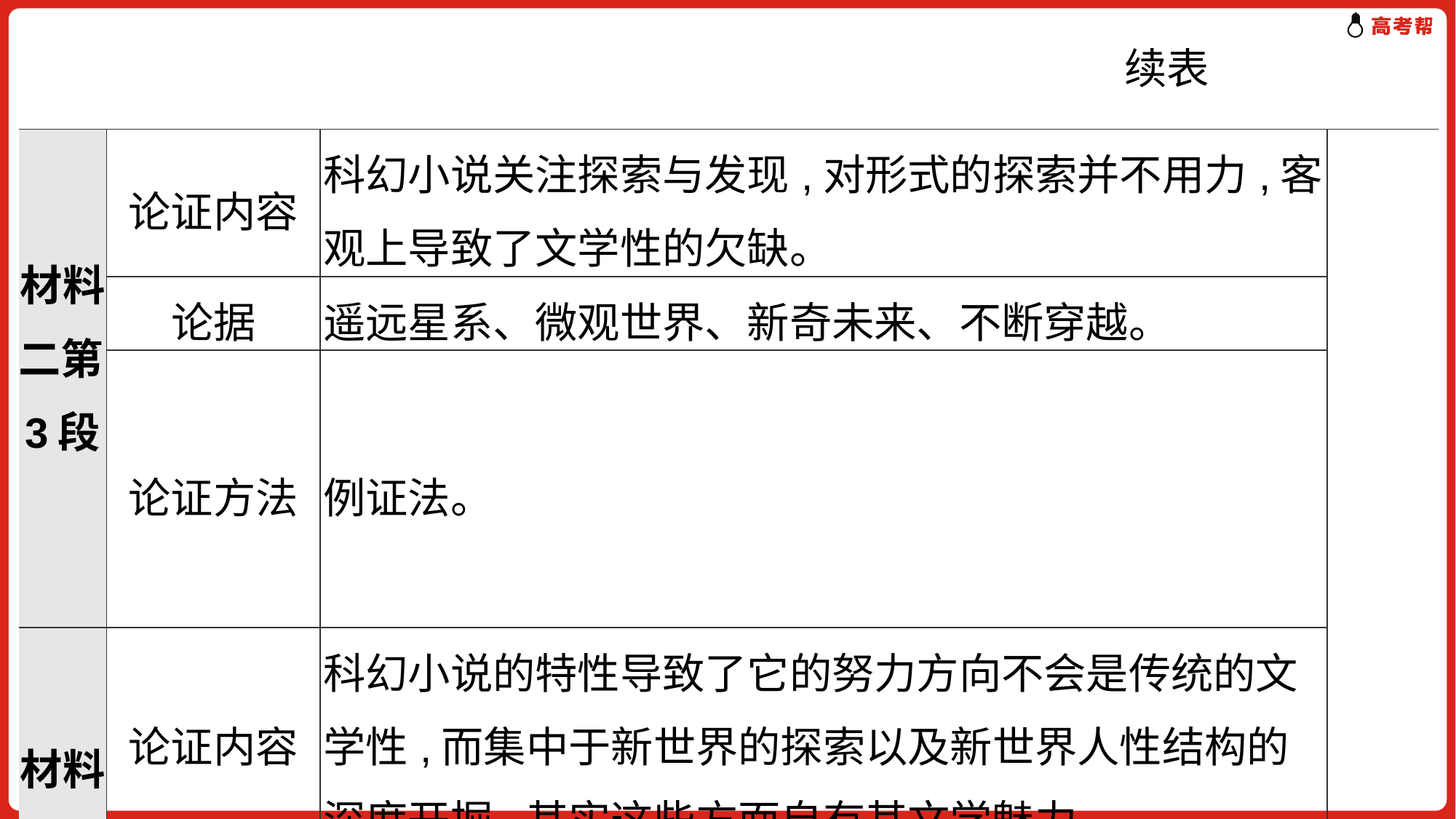

续表
| 材料二第3段 | 论证内容 | 科幻小说关注探索与发现,对形式的探索并不用力,客观上导致了文学性的欠缺。 |  |
| --- | --- | --- | --- |
|  | 论据 | 遥远星系、微观世界、新奇未来、不断穿越。 |  |
|  | 论证方法 | 例证法。 |  |
| 材料二第4段 | 论证内容 | 科幻小说的特性导致了它的努力方向不会是传统的文学性,而集中于新世界的探索以及新世界人性结构的深度开掘,其实这些方面自有其文学魅力。 |  |
|  | 论据 | 文学理论家卡勒提出,文学性其实就像杂草。没有任何一种草……鲜花就是杂草。 |  |
|  | 论证方法 | 引证法。 |  |